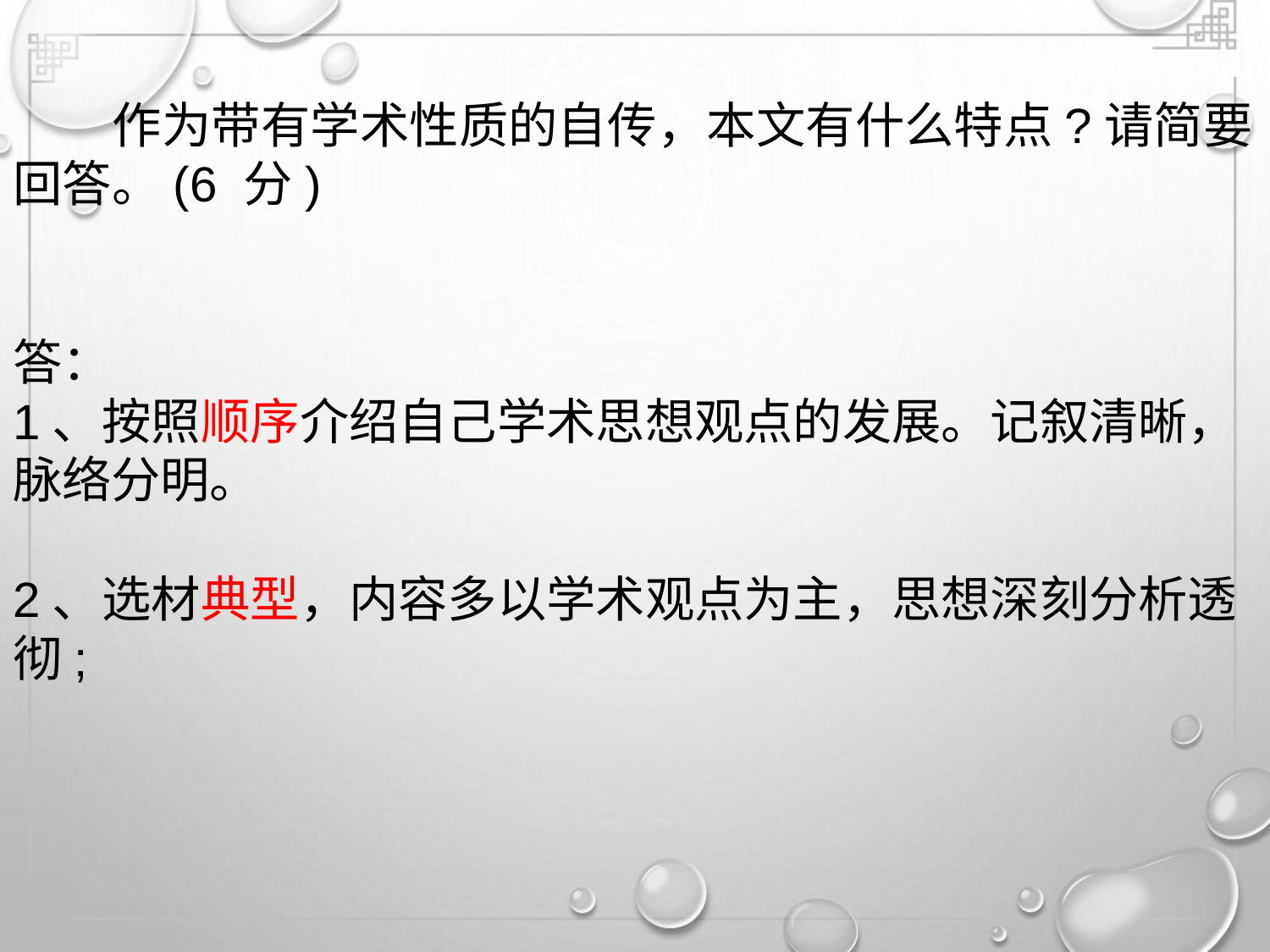

作为带有学术性质的自传，本文有什么特点?请简要
回答。(6 分)
答：
1、按照顺序介绍自己学术思想观点的发展。记叙清晰，
脉络分明。
2、选材典型，内容多以学术观点为主，思想深刻分析透
彻;